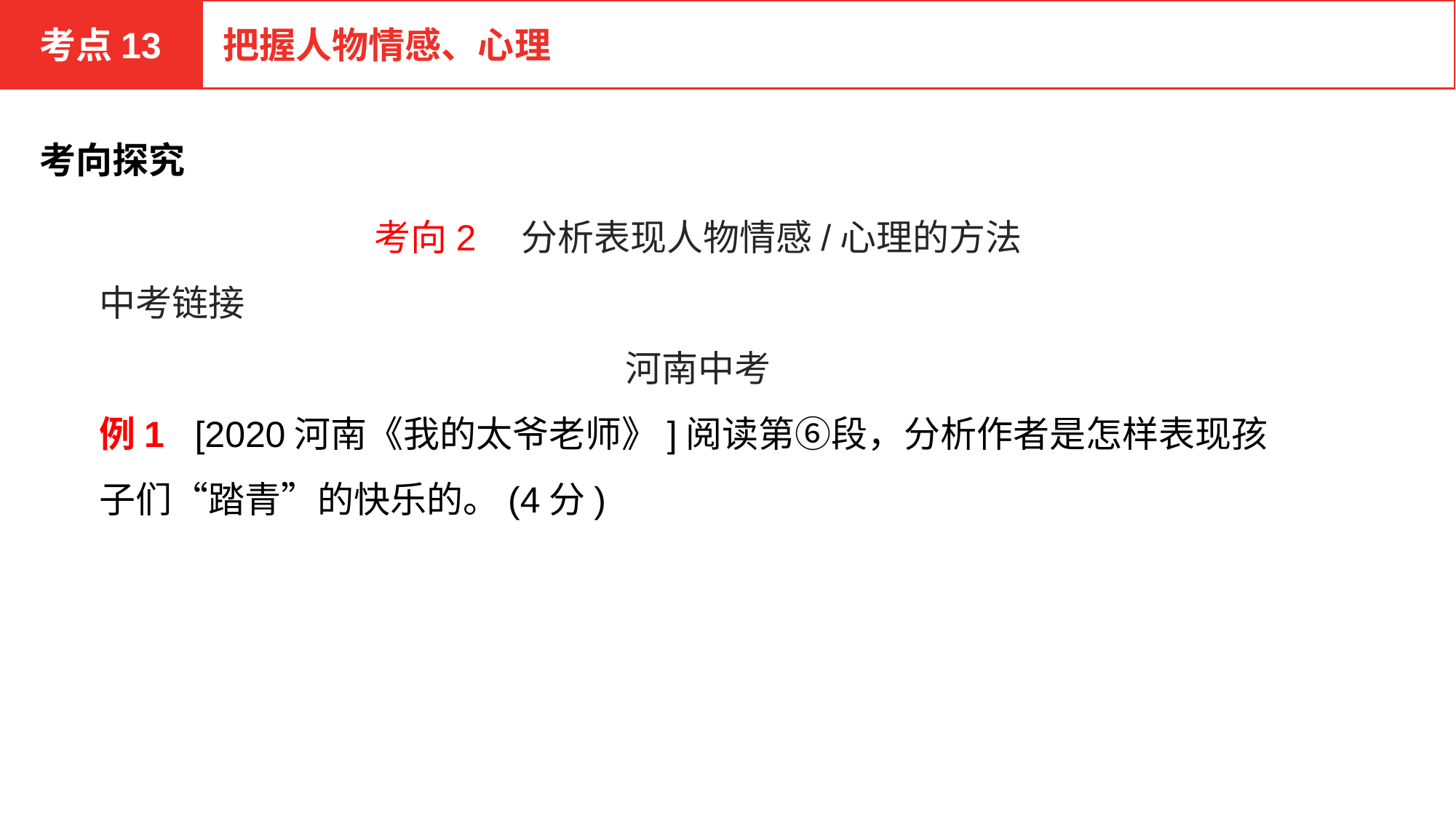

考点13
把握人物情感、心理
考向探究
考向2　分析表现人物情感/心理的方法
中考链接
河南中考
例1   [2020河南《我的太爷老师》]阅读第⑥段，分析作者是怎样表现孩子们“踏青”的快乐的。(4分)